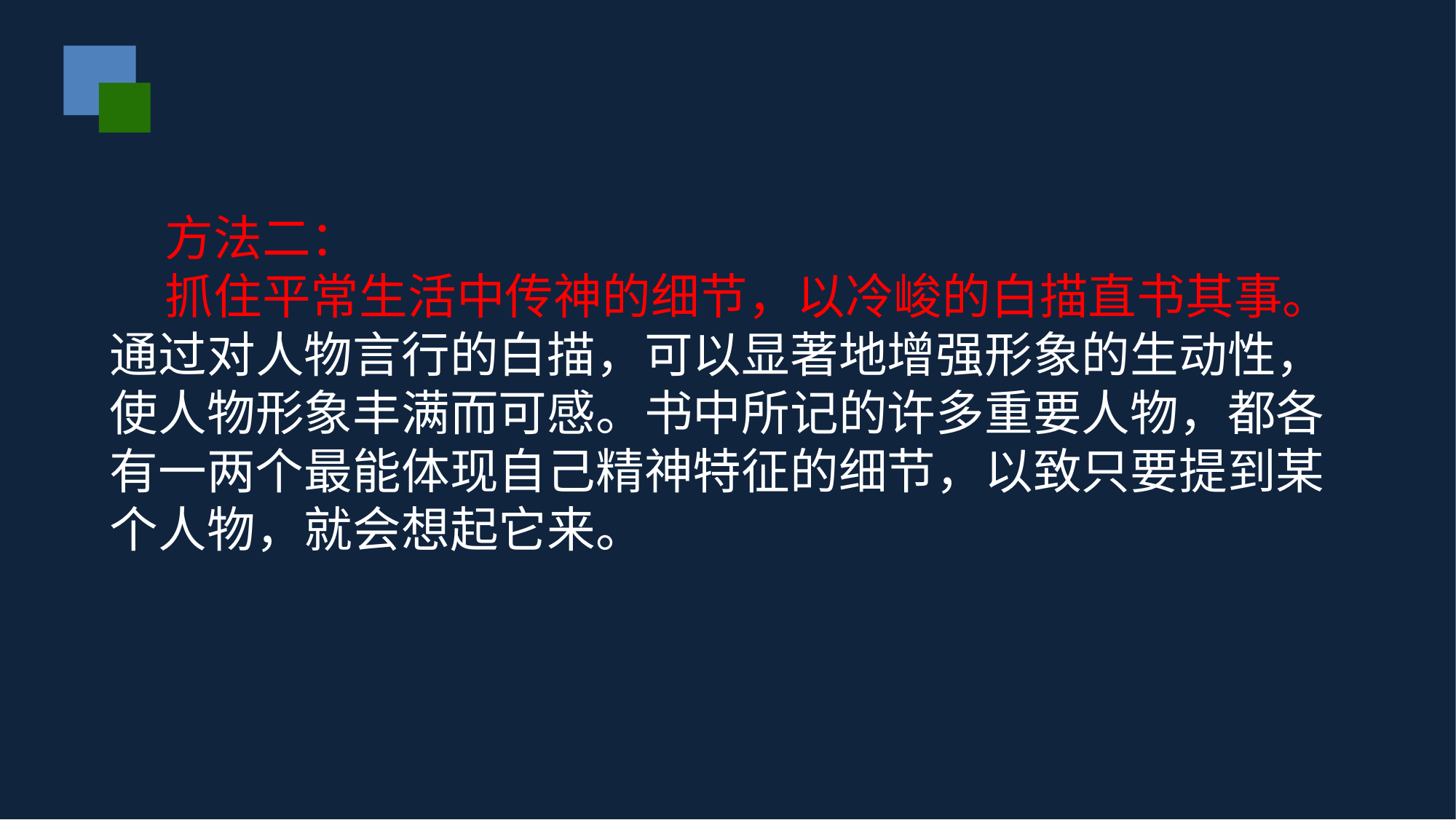

#

    方法二：
    抓住平常生活中传神的细节，以冷峻的白描直书其事。通过对人物言行的白描，可以显著地增强形象的生动性，使人物形象丰满而可感。书中所记的许多重要人物，都各有一两个最能体现自己精神特征的细节，以致只要提到某个人物，就会想起它来。